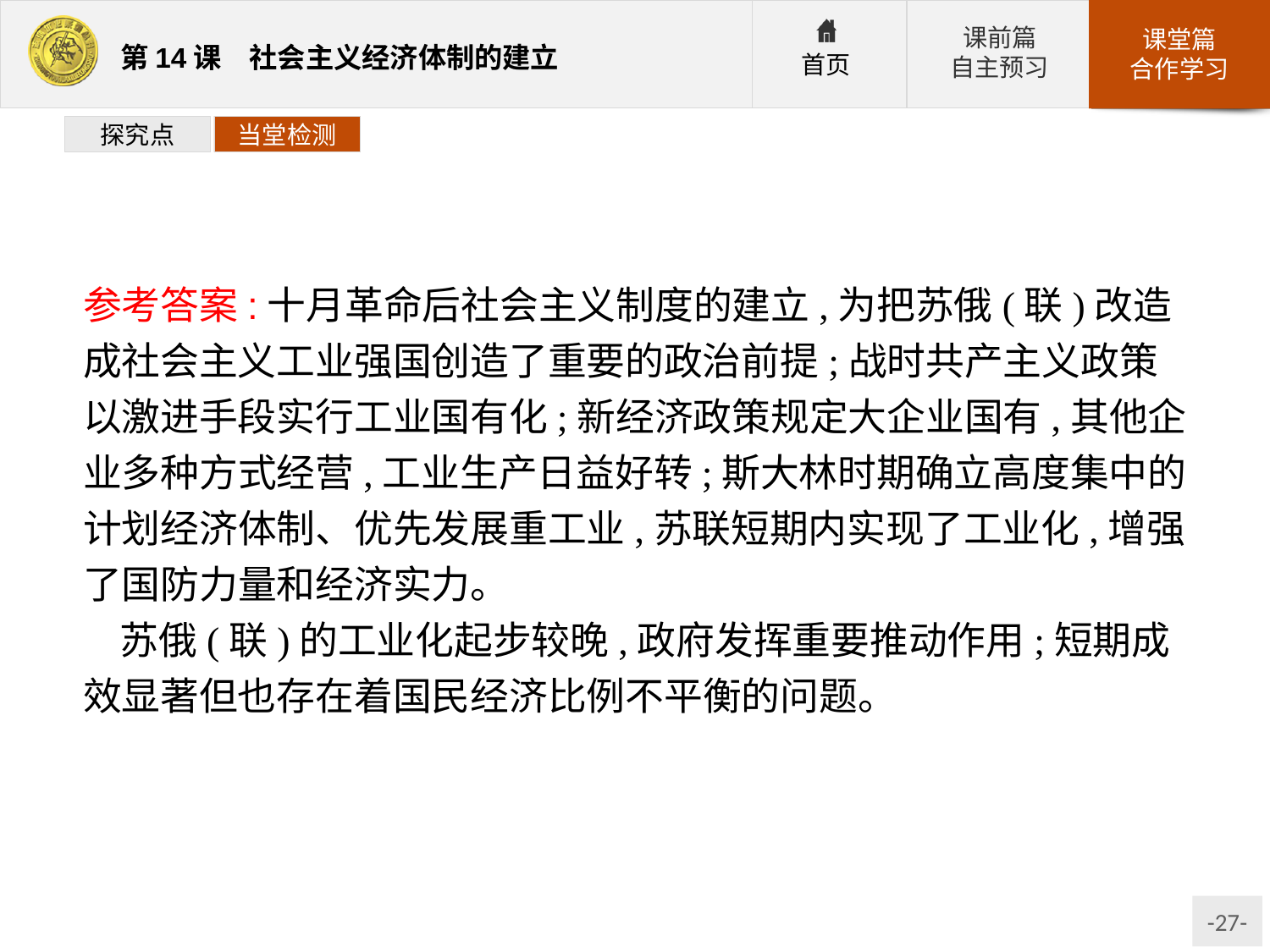

探究点
当堂检测
参考答案:十月革命后社会主义制度的建立,为把苏俄(联)改造成社会主义工业强国创造了重要的政治前提;战时共产主义政策以激进手段实行工业国有化;新经济政策规定大企业国有,其他企业多种方式经营,工业生产日益好转;斯大林时期确立高度集中的计划经济体制、优先发展重工业,苏联短期内实现了工业化,增强了国防力量和经济实力。
苏俄(联)的工业化起步较晚,政府发挥重要推动作用;短期成效显著但也存在着国民经济比例不平衡的问题。